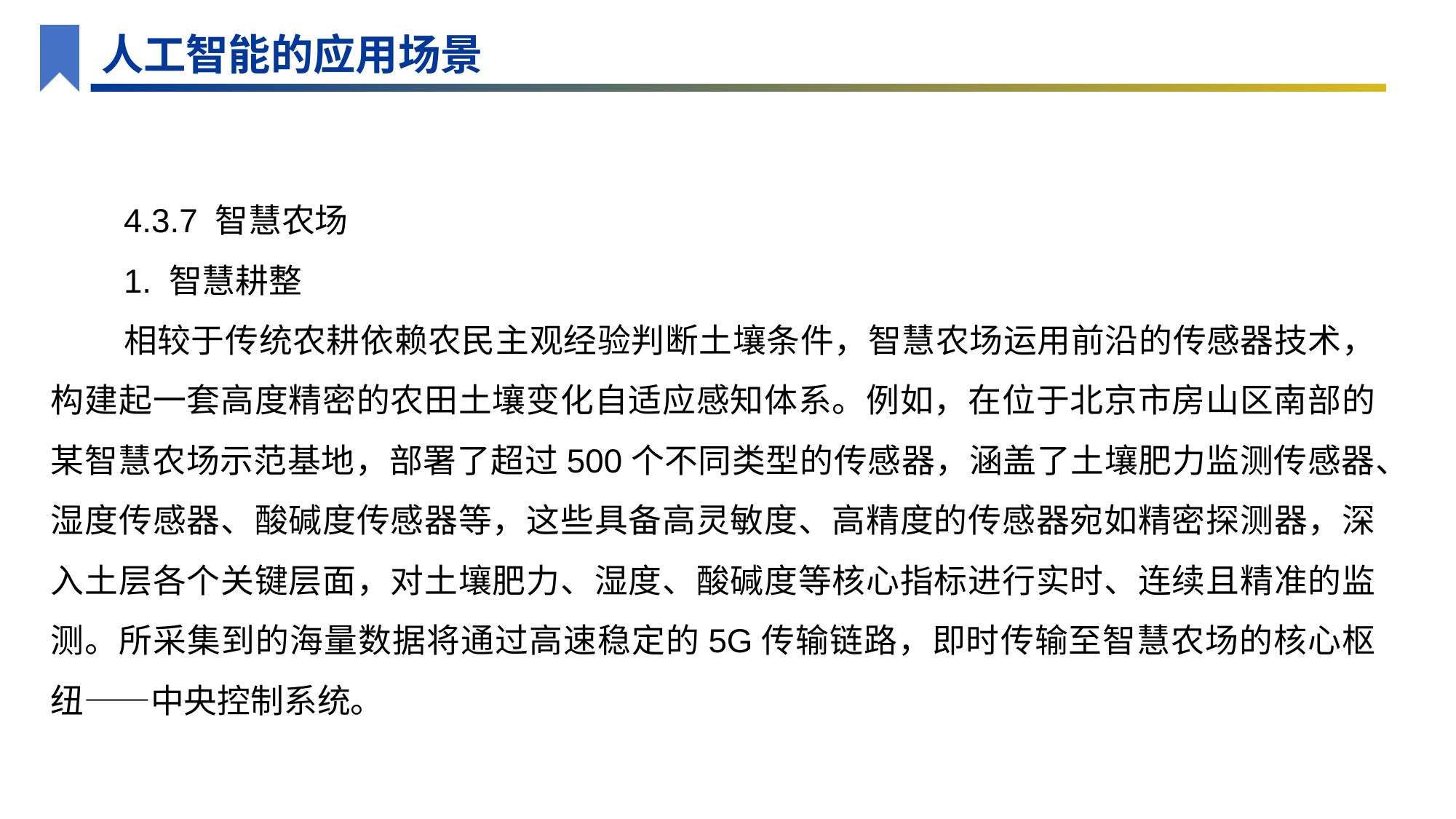

人工智能的应用场景
4.3.7 智慧农场
1. 智慧耕整
相较于传统农耕依赖农民主观经验判断土壤条件，智慧农场运用前沿的传感器技术，构建起一套高度精密的农田土壤变化自适应感知体系。例如，在位于北京市房山区南部的某智慧农场示范基地，部署了超过500个不同类型的传感器，涵盖了土壤肥力监测传感器、湿度传感器、酸碱度传感器等，这些具备高灵敏度、高精度的传感器宛如精密探测器，深入土层各个关键层面，对土壤肥力、湿度、酸碱度等核心指标进行实时、连续且精准的监测。所采集到的海量数据将通过高速稳定的5G传输链路，即时传输至智慧农场的核心枢纽——中央控制系统。